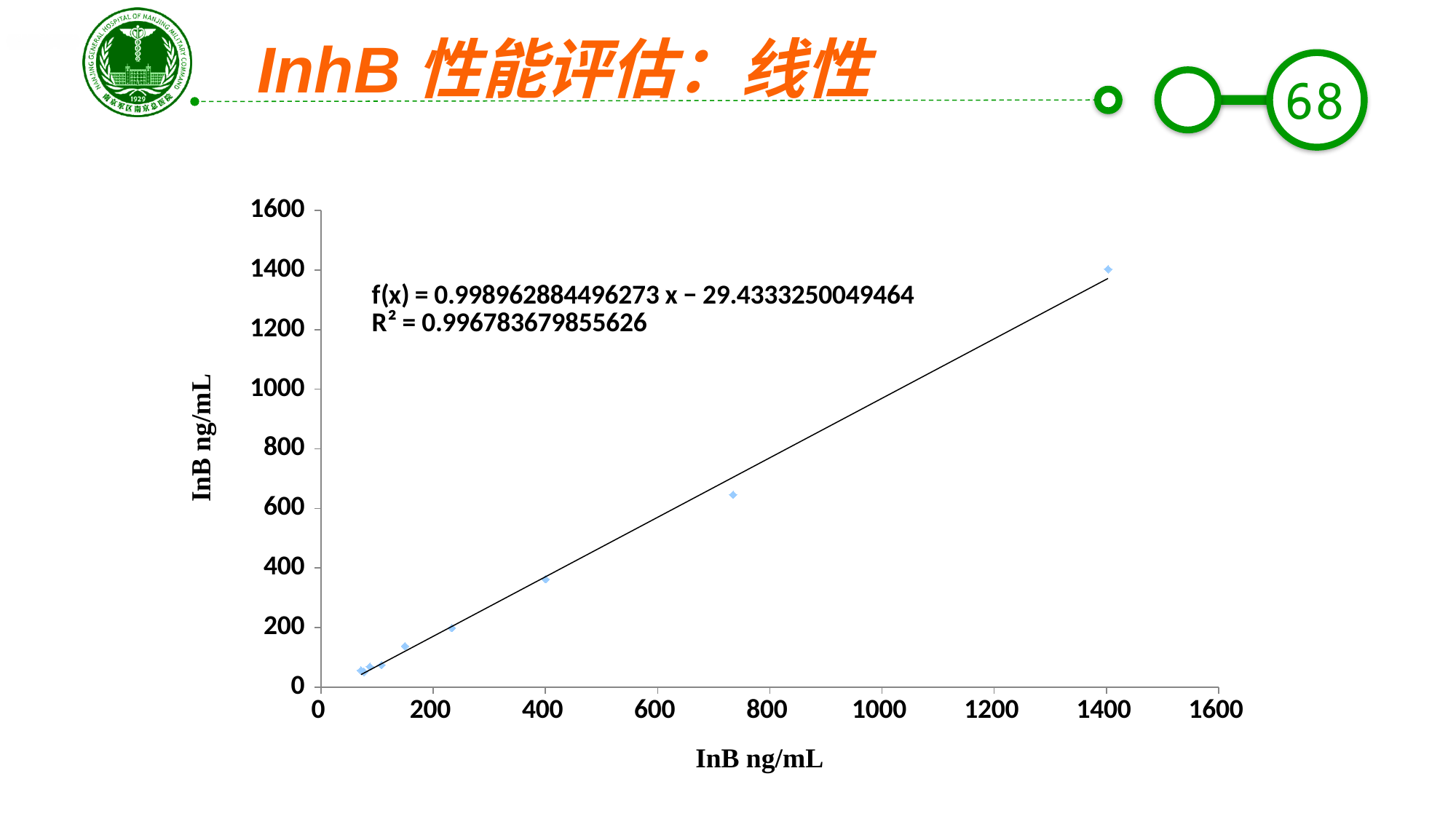

InhB性能评估：线性

### Chart

| Category |  |
|---|---|
InB ng/mL
InB ng/mL